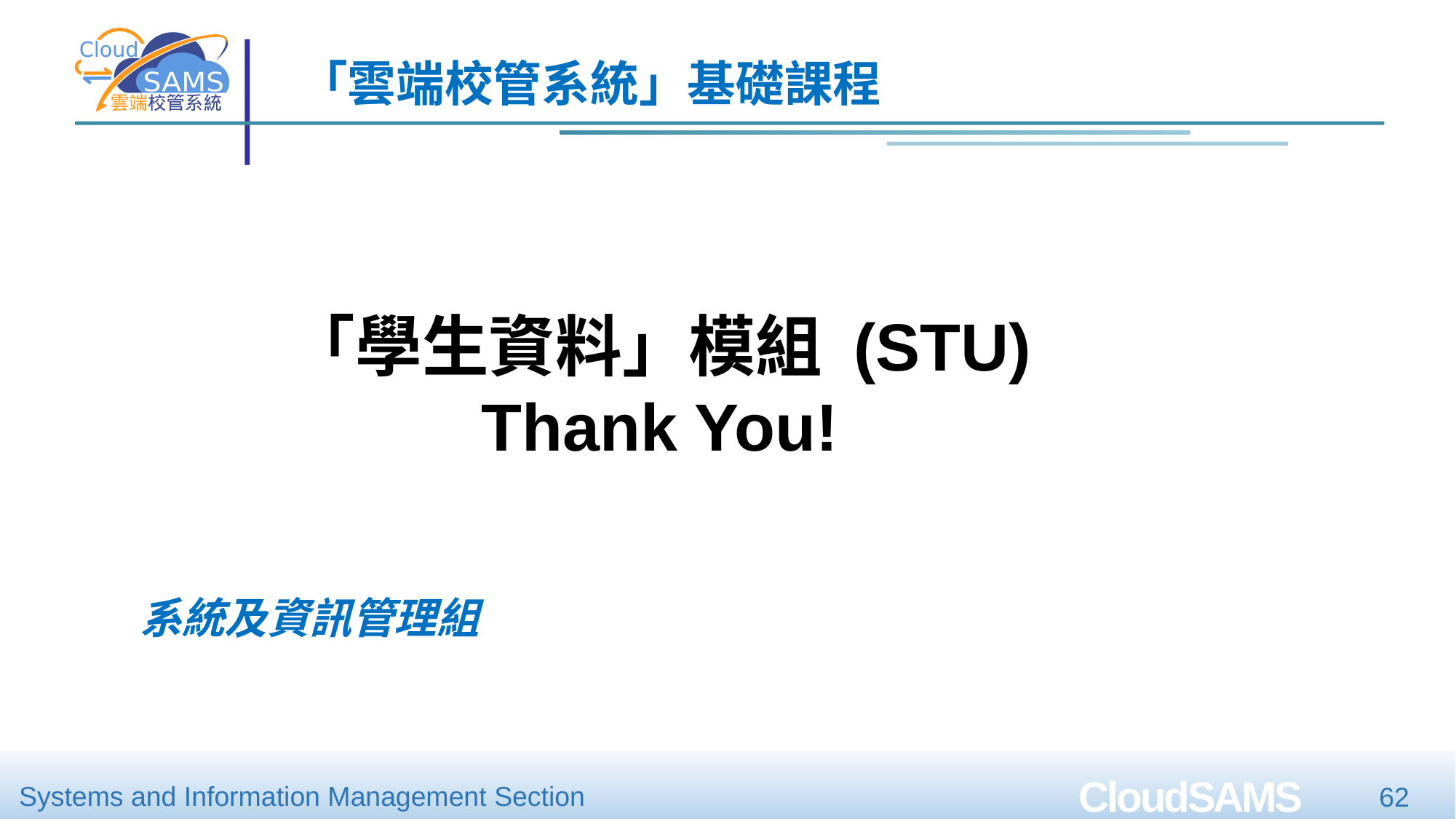

# 「雲端校管系統」基礎課程

「學生資料」模組 (STU)
Thank You!

系統及資訊管理組

62